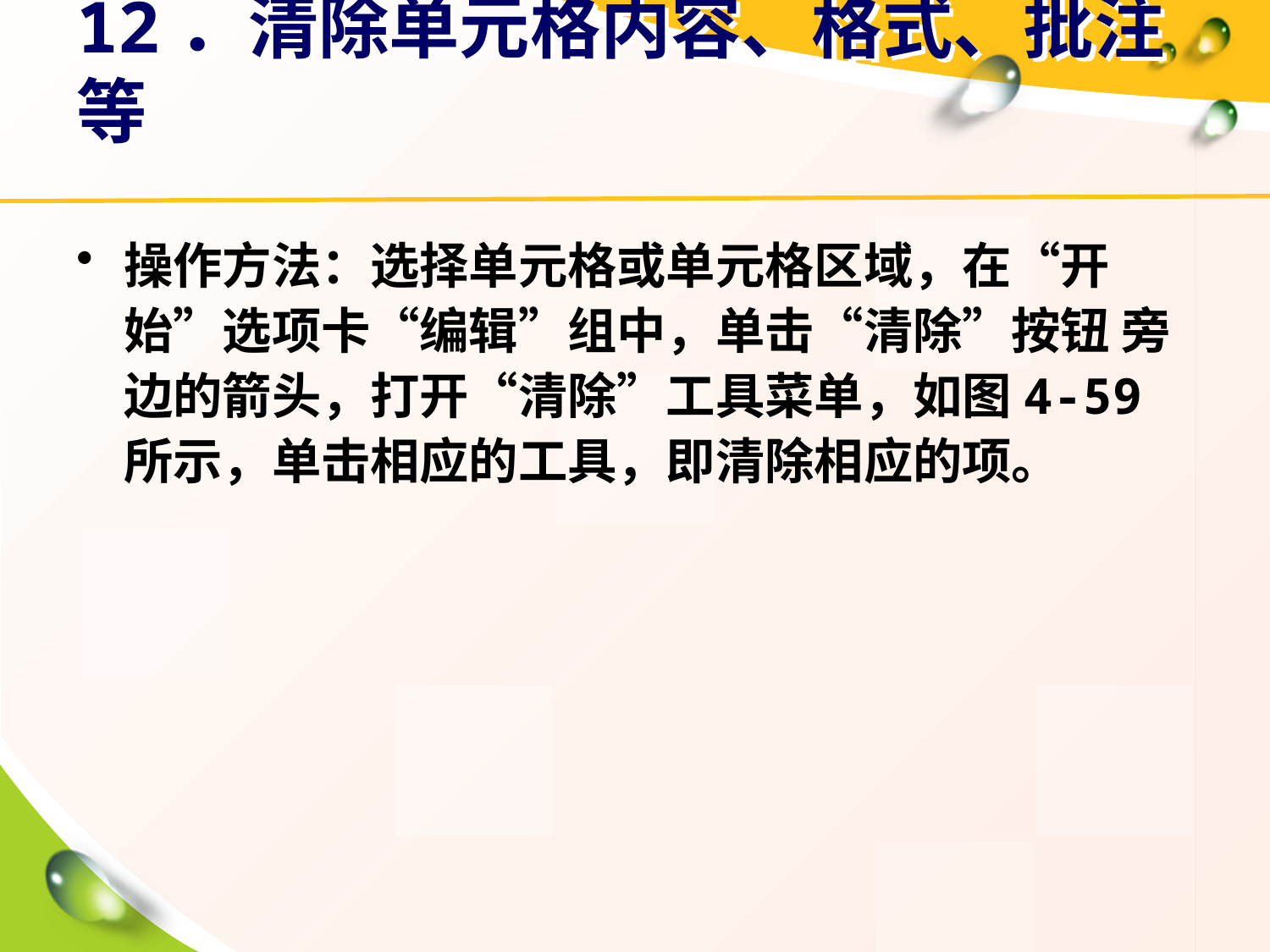

# 12．清除单元格内容、格式、批注等
操作方法：选择单元格或单元格区域，在“开始”选项卡“编辑”组中，单击“清除”按钮 旁边的箭头，打开“清除”工具菜单，如图4-59所示，单击相应的工具，即清除相应的项。